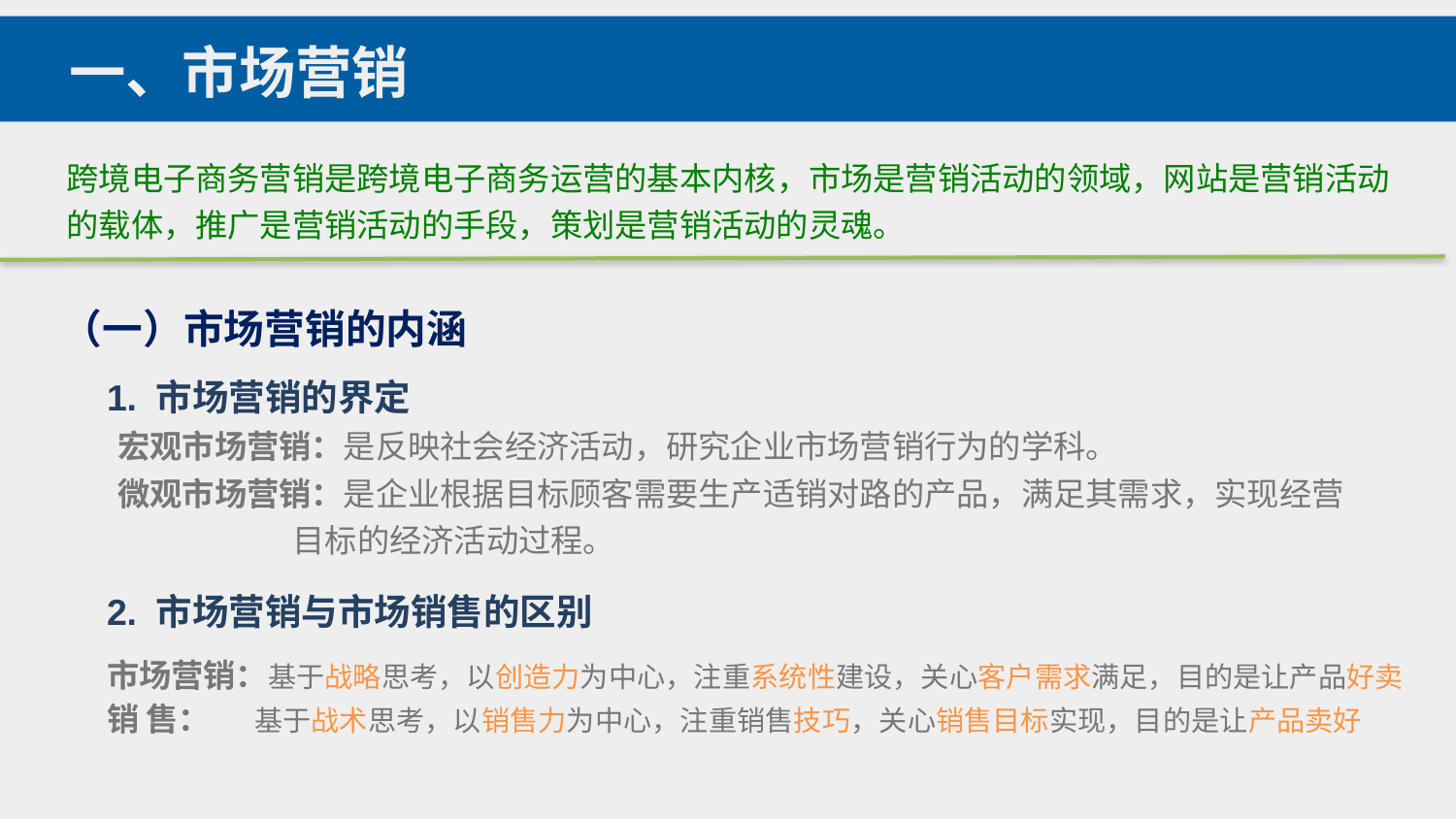

一、市场营销
跨境电子商务营销是跨境电子商务运营的基本内核，市场是营销活动的领域，网站是营销活动的载体，推广是营销活动的手段，策划是营销活动的灵魂。
（一）市场营销的内涵
1. 市场营销的界定
宏观市场营销：是反映社会经济活动，研究企业市场营销行为的学科。
微观市场营销：是企业根据目标顾客需要生产适销对路的产品，满足其需求，实现经营
                       目标的经济活动过程。
2. 市场营销与市场销售的区别
市场营销：基于战略思考，以创造力为中心，注重系统性建设，关心客户需求满足，目的是让产品好卖
销 售：      基于战术思考，以销售力为中心，注重销售技巧，关心销售目标实现，目的是让产品卖好